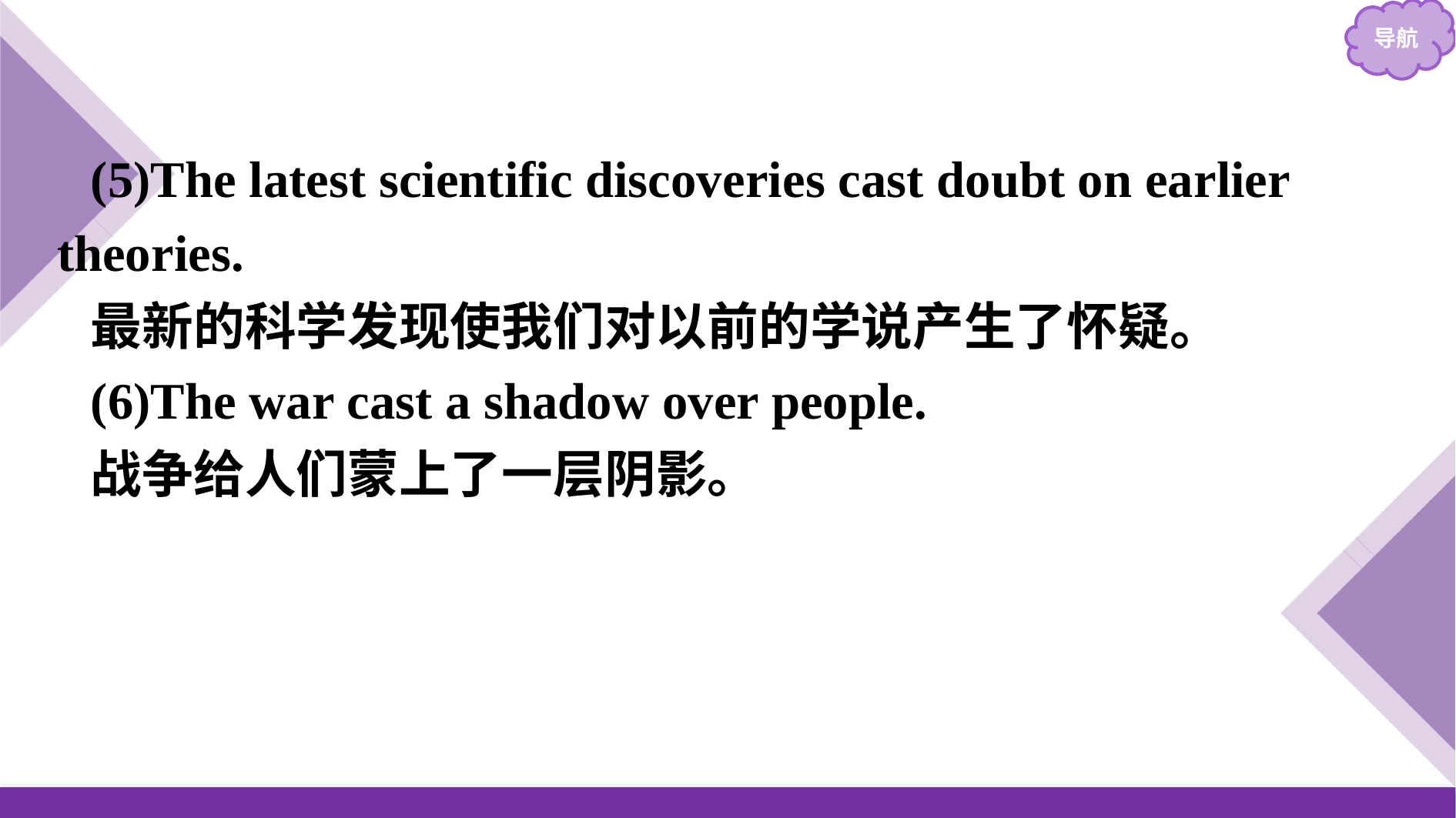

(5)The latest scientific discoveries cast doubt on earlier theories.
最新的科学发现使我们对以前的学说产生了怀疑。
(6)The war cast a shadow over people.
战争给人们蒙上了一层阴影。